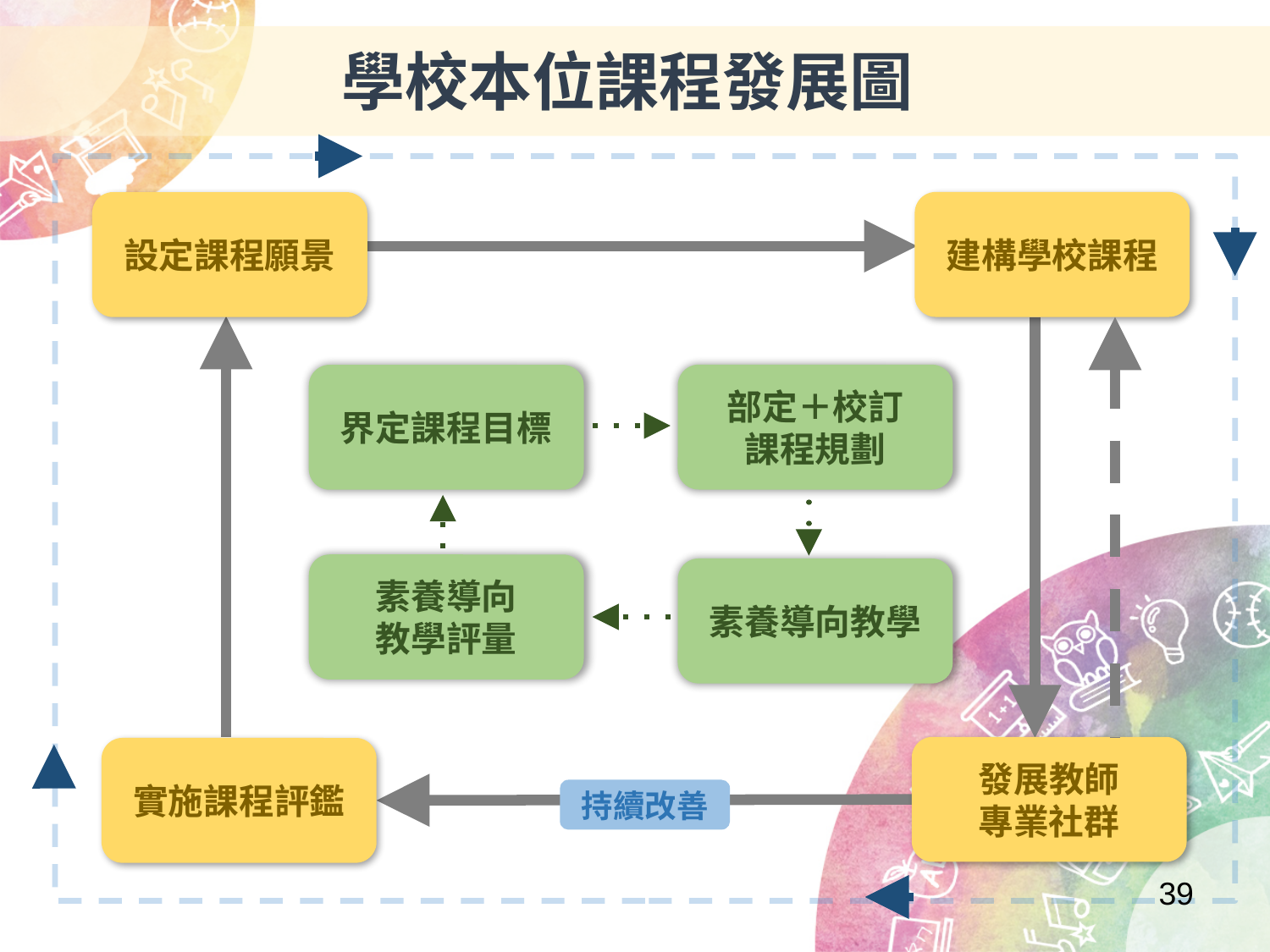

學校本位課程發展圖

建構學校課程
設定課程願景
部定＋校訂
課程規劃
界定課程目標
素養導向
教學評量
素養導向教學
發展教師
專業社群
實施課程評鑑
持續改善
39